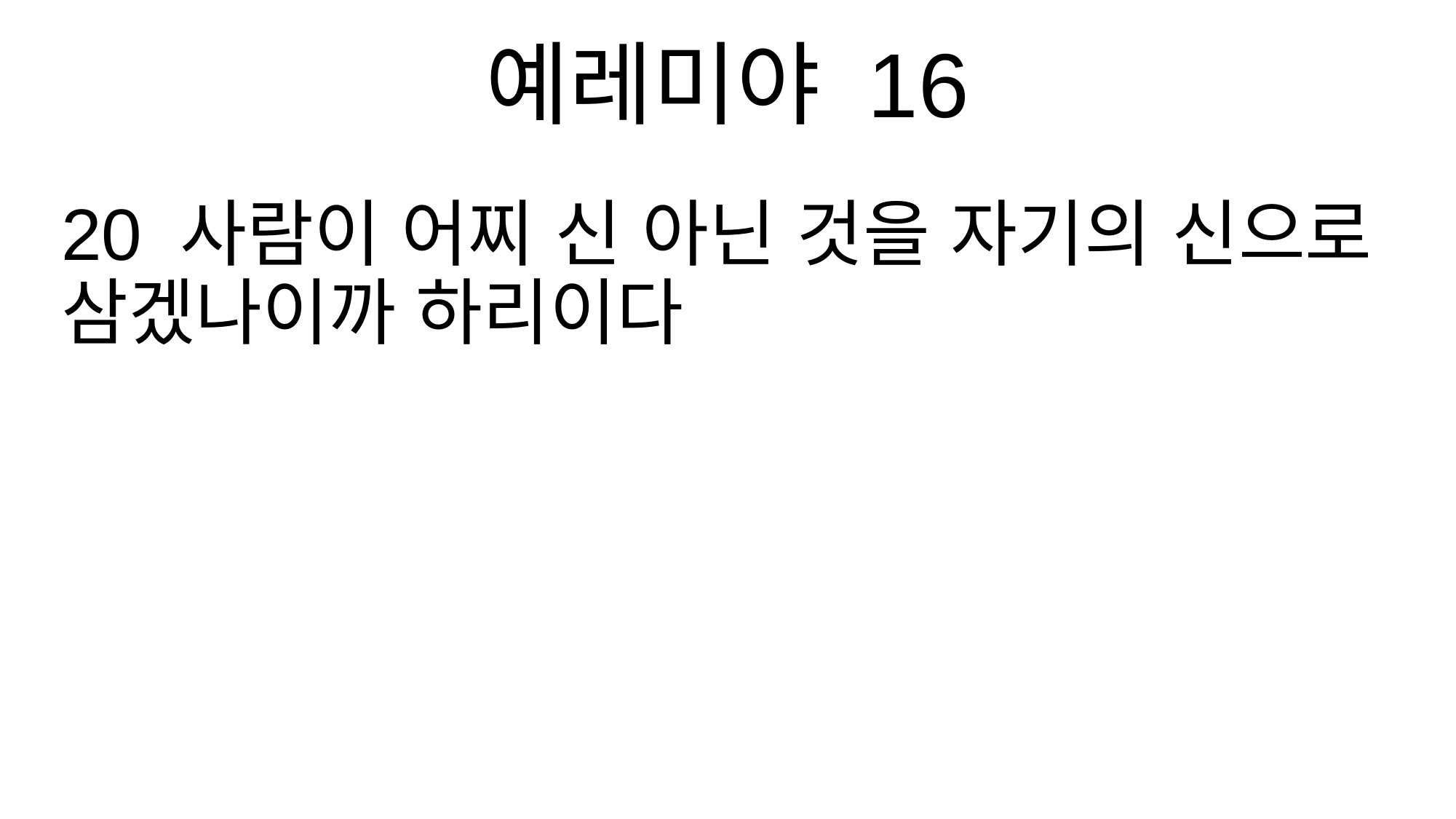

예레미야 16
20 사람이 어찌 신 아닌 것을 자기의 신으로 삼겠나이까 하리이다